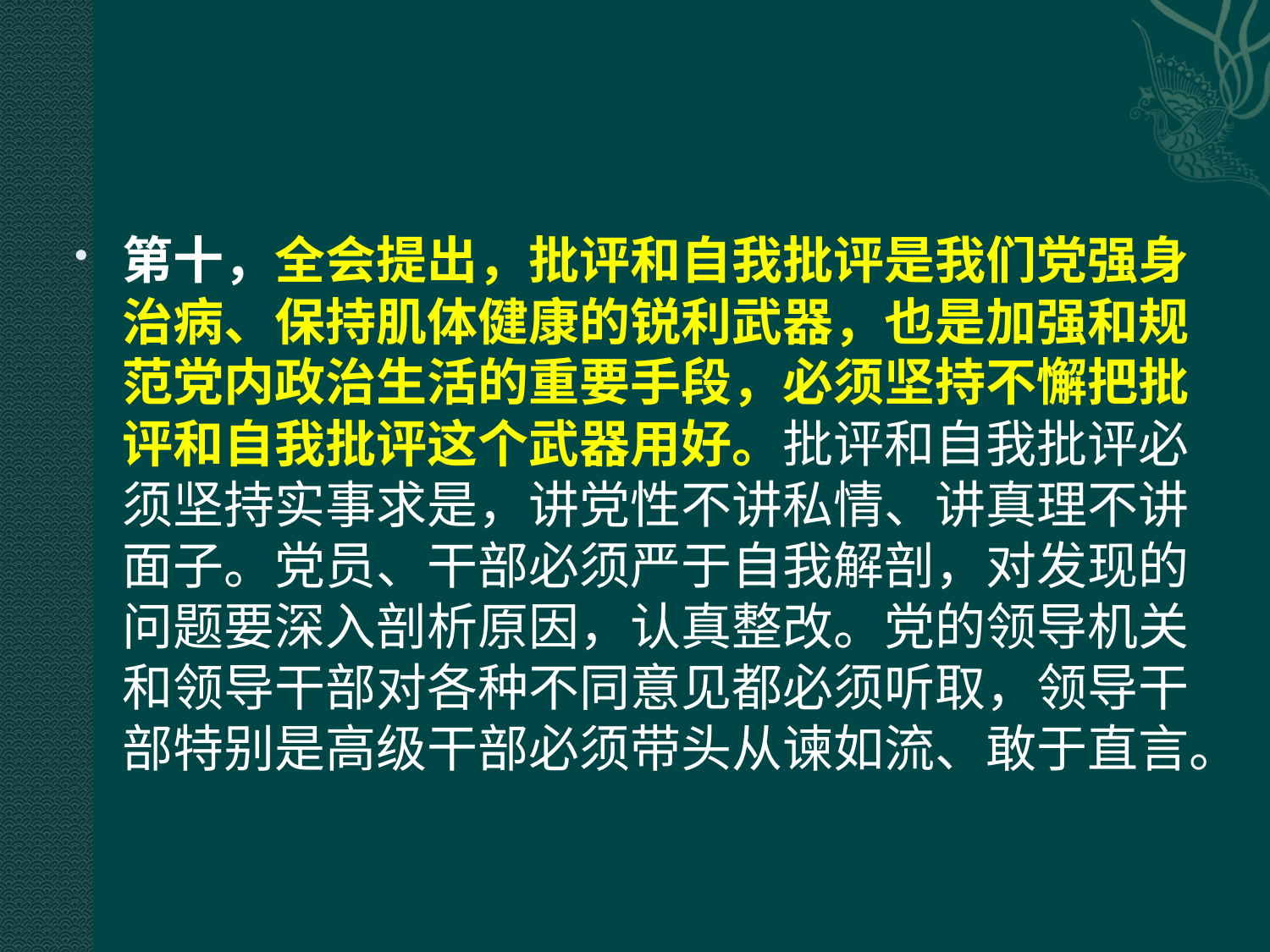

#
第十，全会提出，批评和自我批评是我们党强身治病、保持肌体健康的锐利武器，也是加强和规范党内政治生活的重要手段，必须坚持不懈把批评和自我批评这个武器用好。批评和自我批评必须坚持实事求是，讲党性不讲私情、讲真理不讲面子。党员、干部必须严于自我解剖，对发现的问题要深入剖析原因，认真整改。党的领导机关和领导干部对各种不同意见都必须听取，领导干部特别是高级干部必须带头从谏如流、敢于直言。